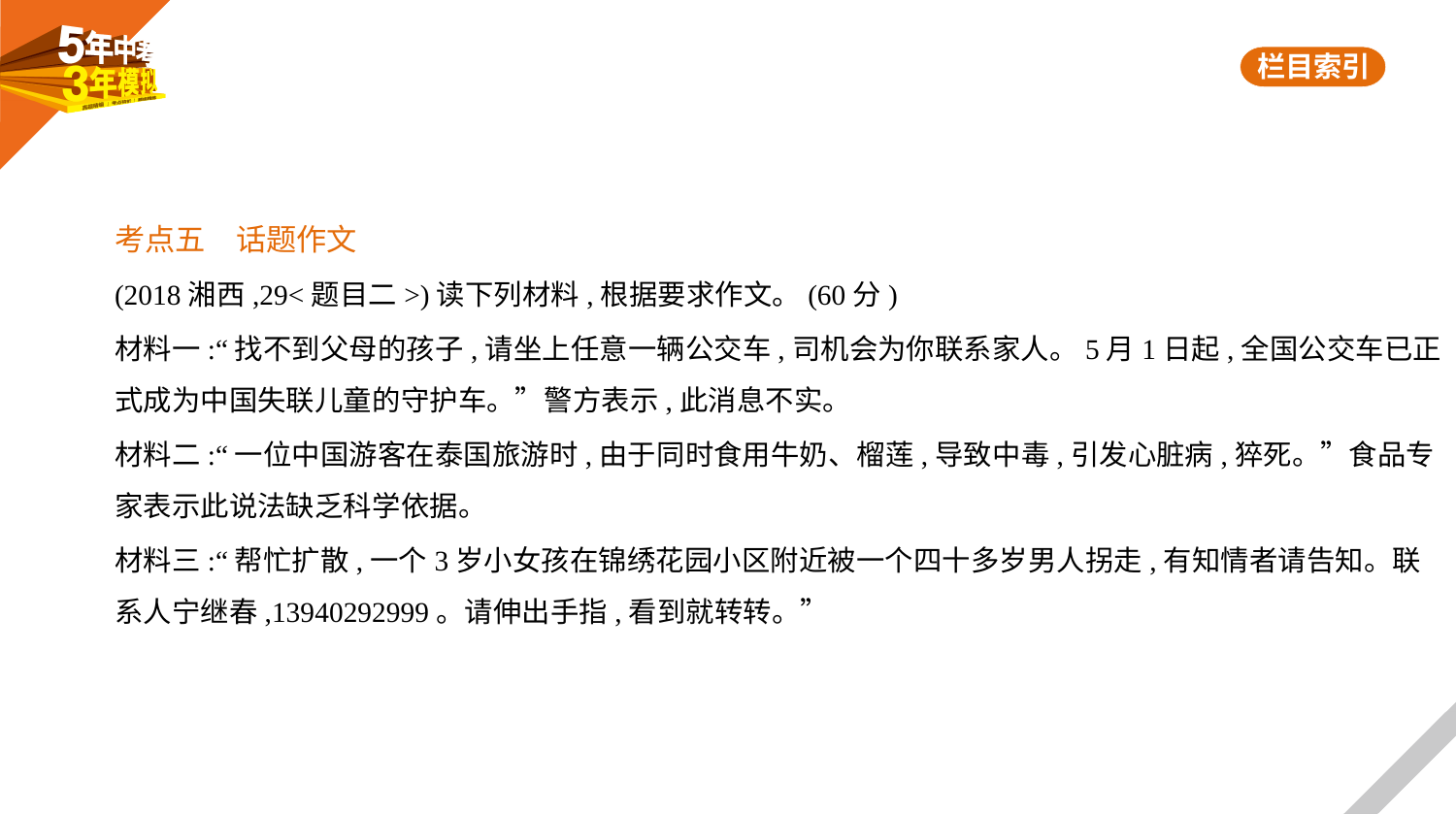

考点五　话题作文
(2018湘西,29<题目二>)读下列材料,根据要求作文。(60分)
材料一:“找不到父母的孩子,请坐上任意一辆公交车,司机会为你联系家人。5月1日起,全国公交车已正
式成为中国失联儿童的守护车。”警方表示,此消息不实。
材料二:“一位中国游客在泰国旅游时,由于同时食用牛奶、榴莲,导致中毒,引发心脏病,猝死。”食品专
家表示此说法缺乏科学依据。
材料三:“帮忙扩散,一个3岁小女孩在锦绣花园小区附近被一个四十多岁男人拐走,有知情者请告知。联
系人宁继春,13940292999。请伸出手指,看到就转转。”